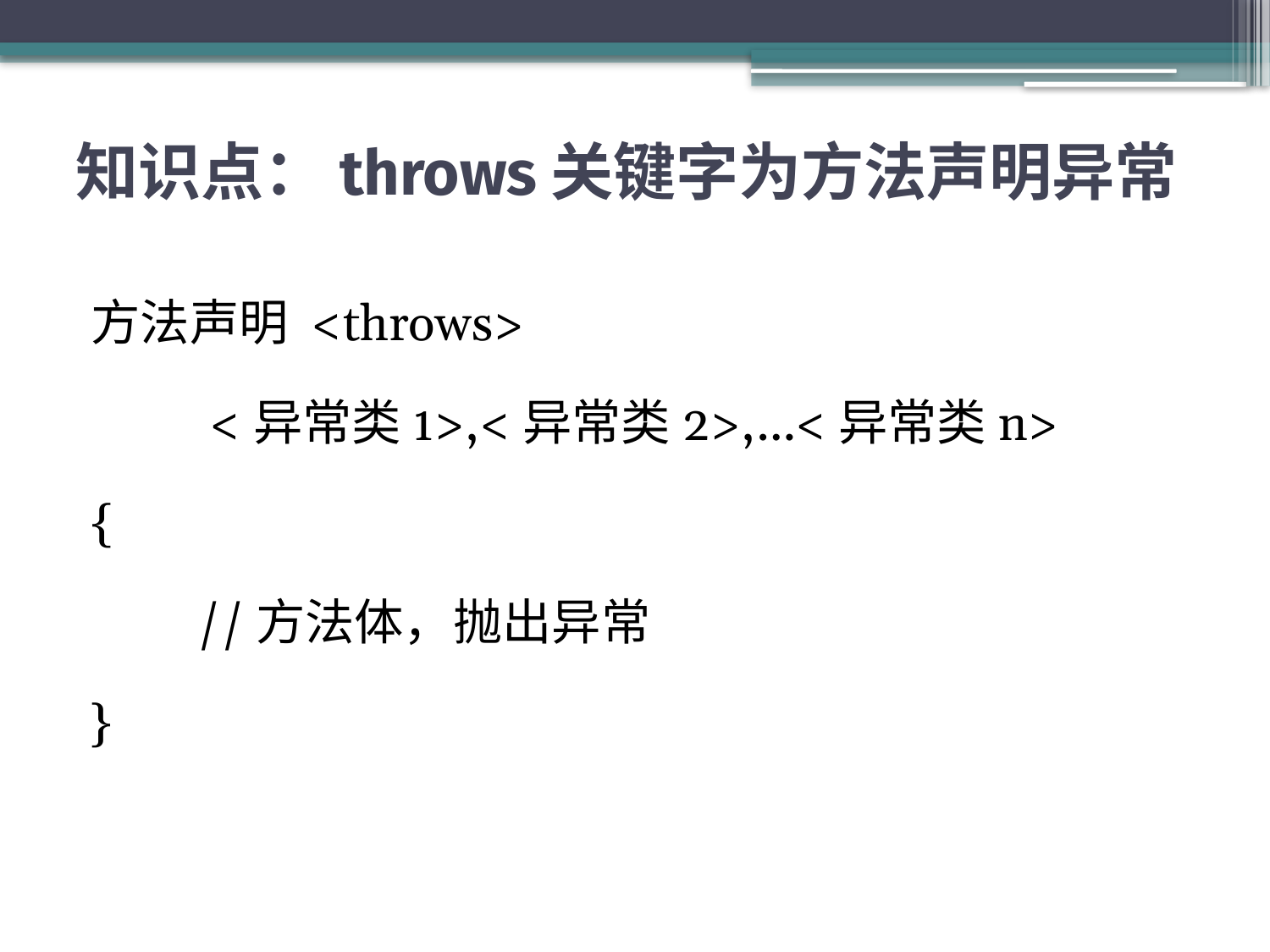

# 知识点：throws关键字为方法声明异常
方法声明 <throws>
          <异常类1>,<异常类2>,…<异常类n>
{
         //方法体，抛出异常
}